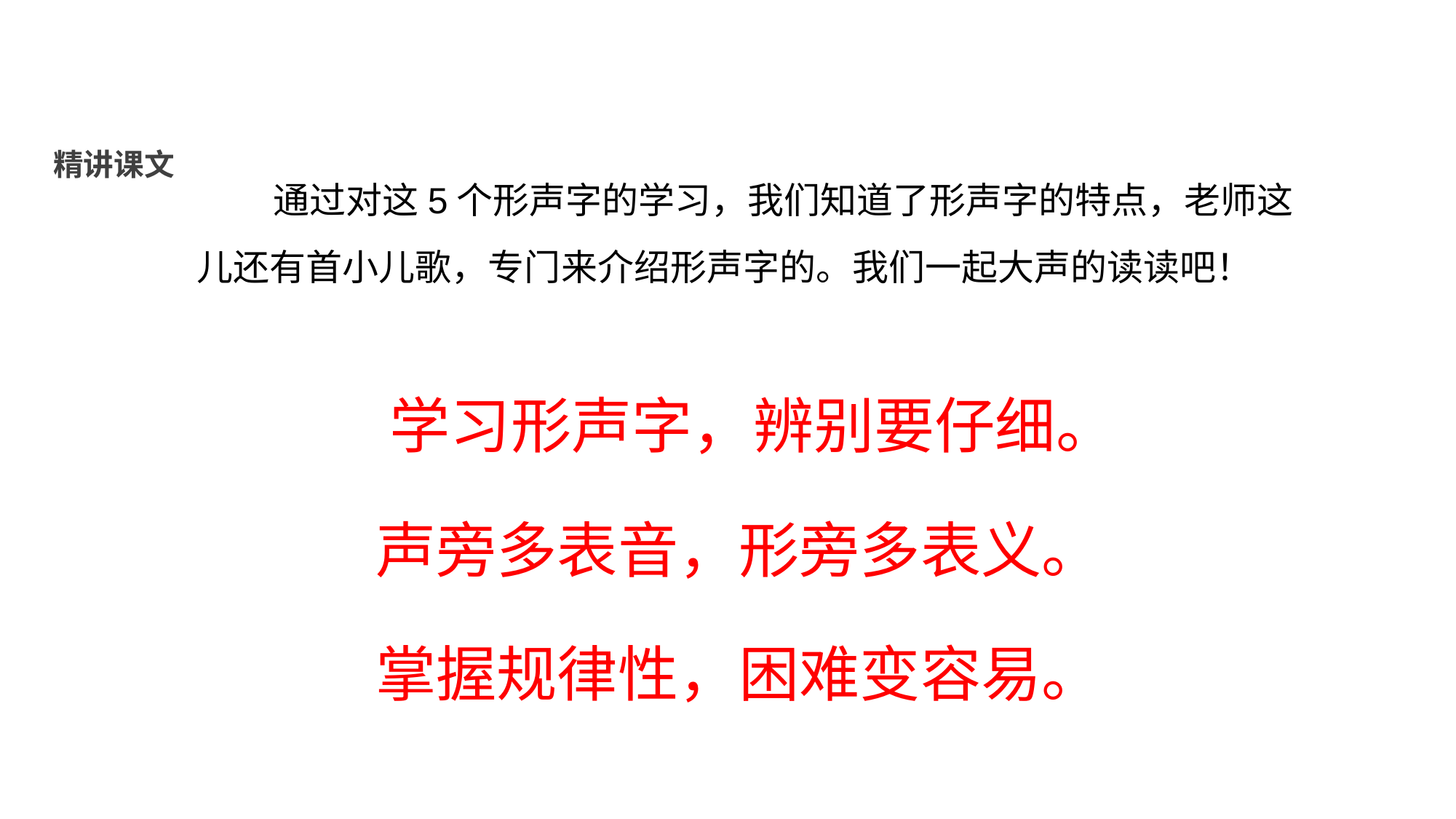

精讲课文
       通过对这5个形声字的学习，我们知道了形声字的特点，老师这儿还有首小儿歌，专门来介绍形声字的。我们一起大声的读读吧！
 学习形声字，辨别要仔细。
声旁多表音，形旁多表义。
掌握规律性，困难变容易。